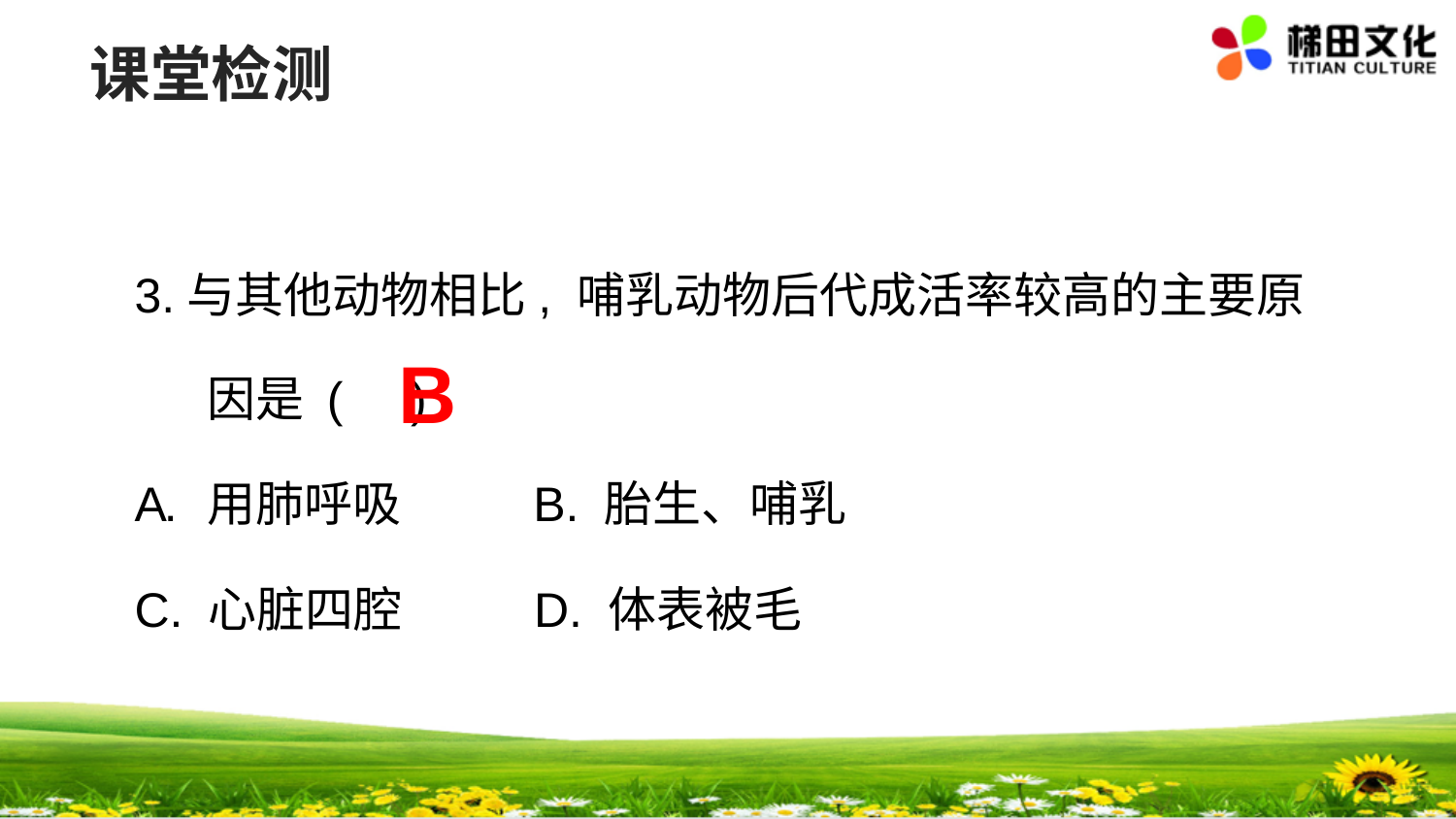

课堂检测
3.与其他动物相比, 哺乳动物后代成活率较高的主要原因是 (     )
用肺呼吸           B. 胎生、哺乳
C. 心脏四腔           D. 体表被毛
B